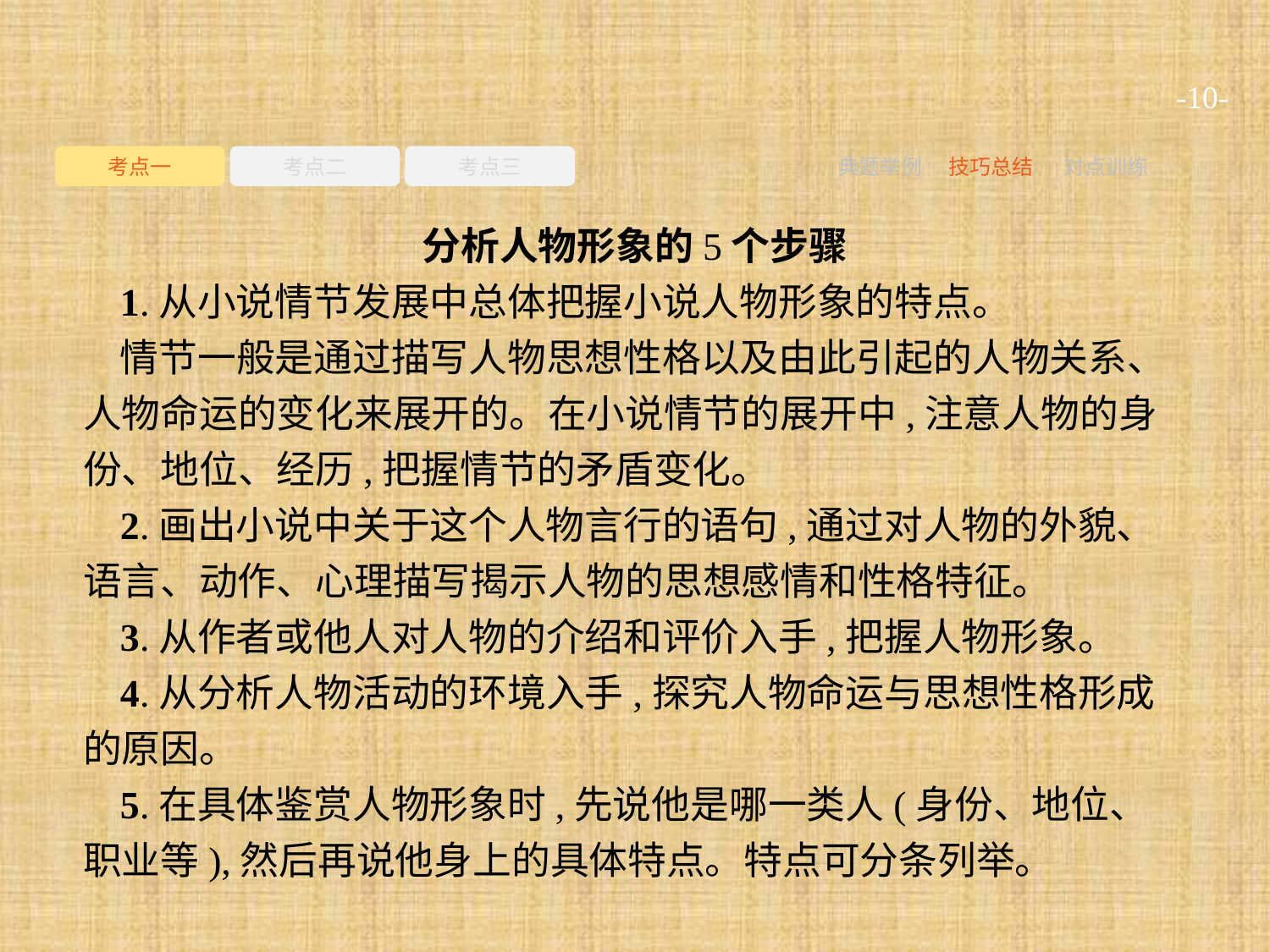

-10-
考点一
考点二
考点三
典题举例
技巧总结
对点训练
分析人物形象的5个步骤
1.从小说情节发展中总体把握小说人物形象的特点。
情节一般是通过描写人物思想性格以及由此引起的人物关系、人物命运的变化来展开的。在小说情节的展开中,注意人物的身份、地位、经历,把握情节的矛盾变化。
2.画出小说中关于这个人物言行的语句,通过对人物的外貌、语言、动作、心理描写揭示人物的思想感情和性格特征。
3.从作者或他人对人物的介绍和评价入手,把握人物形象。
4.从分析人物活动的环境入手,探究人物命运与思想性格形成的原因。
5.在具体鉴赏人物形象时,先说他是哪一类人(身份、地位、职业等),然后再说他身上的具体特点。特点可分条列举。